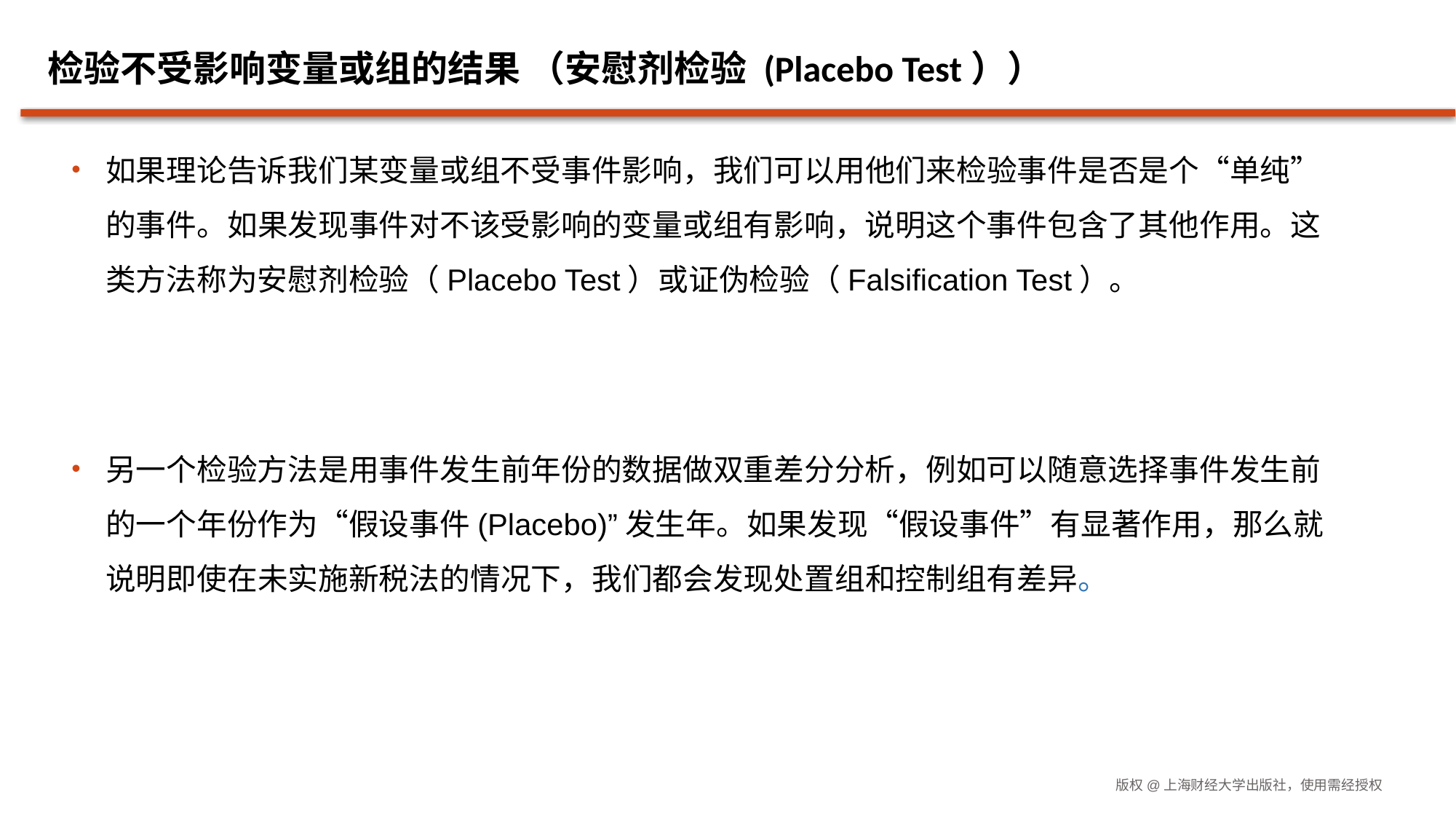

# 检验不受影响变量或组的结果 （安慰剂检验 (Placebo Test））
如果理论告诉我们某变量或组不受事件影响，我们可以用他们来检验事件是否是个“单纯”的事件。如果发现事件对不该受影响的变量或组有影响，说明这个事件包含了其他作用。这类方法称为安慰剂检验（Placebo Test）或证伪检验（Falsification Test）。

另一个检验方法是用事件发生前年份的数据做双重差分分析，例如可以随意选择事件发生前的一个年份作为“假设事件(Placebo)”发生年。如果发现“假设事件”有显著作用，那么就说明即使在未实施新税法的情况下，我们都会发现处置组和控制组有差异。

版权@上海财经大学出版社，使用需经授权